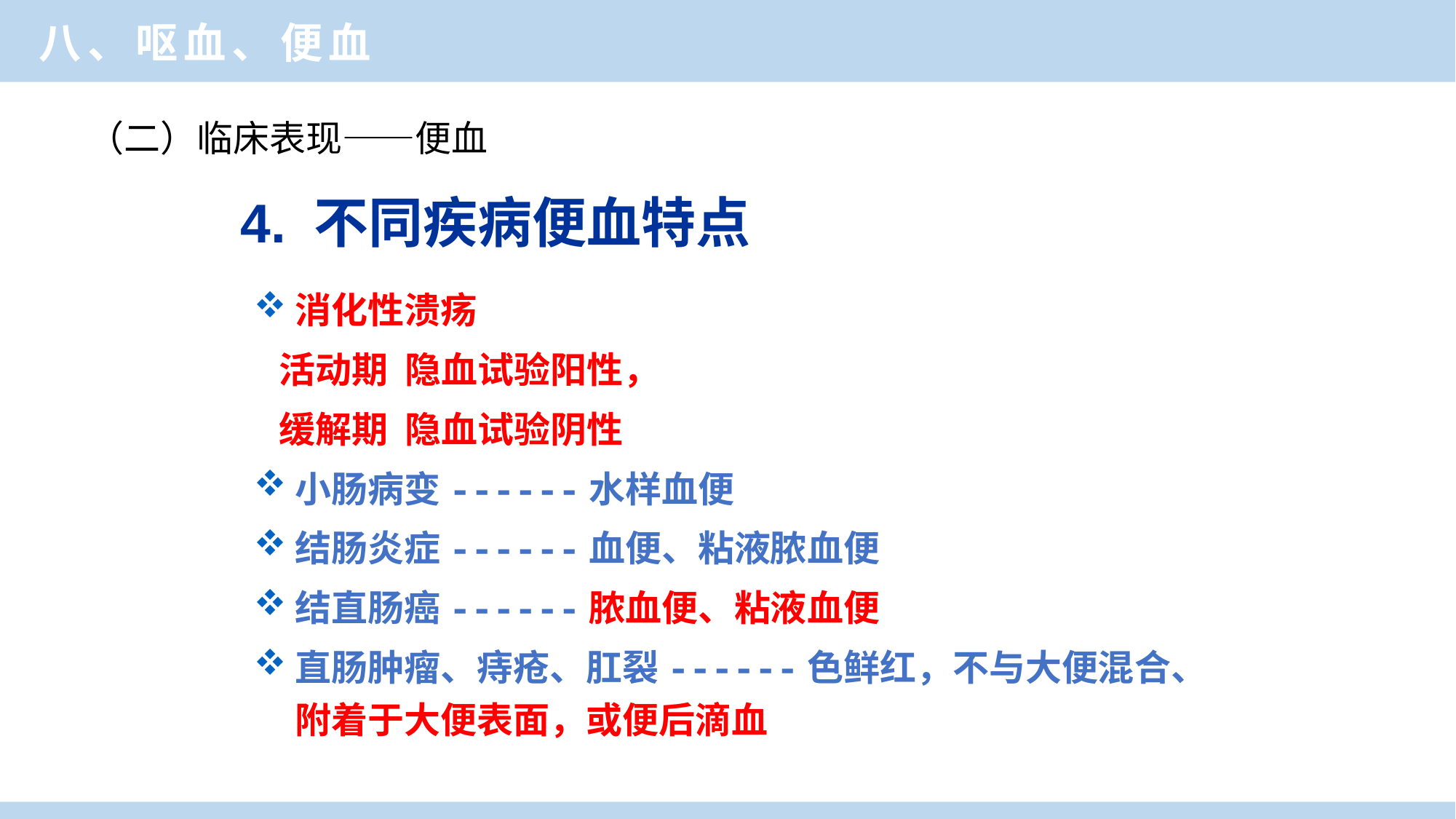

八、呕血、便血
（二）临床表现——便血
4. 不同疾病便血特点
消化性溃疡
  活动期  隐血试验阳性，
  缓解期  隐血试验阴性
小肠病变------水样血便
结肠炎症------血便、粘液脓血便
结直肠癌------脓血便、粘液血便
直肠肿瘤、痔疮、肛裂------色鲜红，不与大便混合、附着于大便表面，或便后滴血